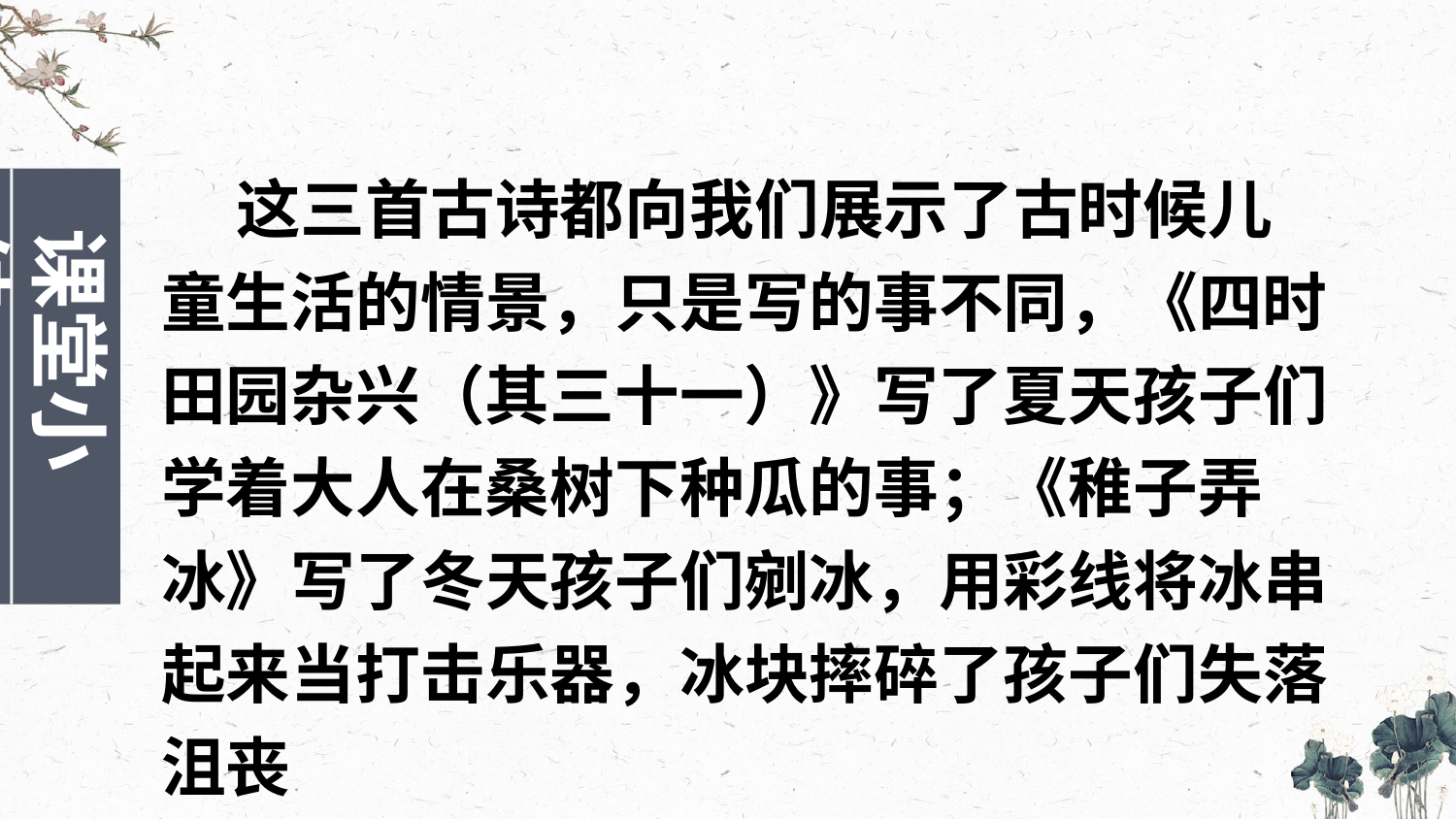

这三首古诗都向我们展示了古时候儿童生活的情景，只是写的事不同，《四时田园杂兴（其三十一）》写了夏天孩子们学着大人在桑树下种瓜的事；《稚子弄冰》写了冬天孩子们剜冰，用彩线将冰串起来当打击乐器，冰块摔碎了孩子们失落沮丧
课堂小结